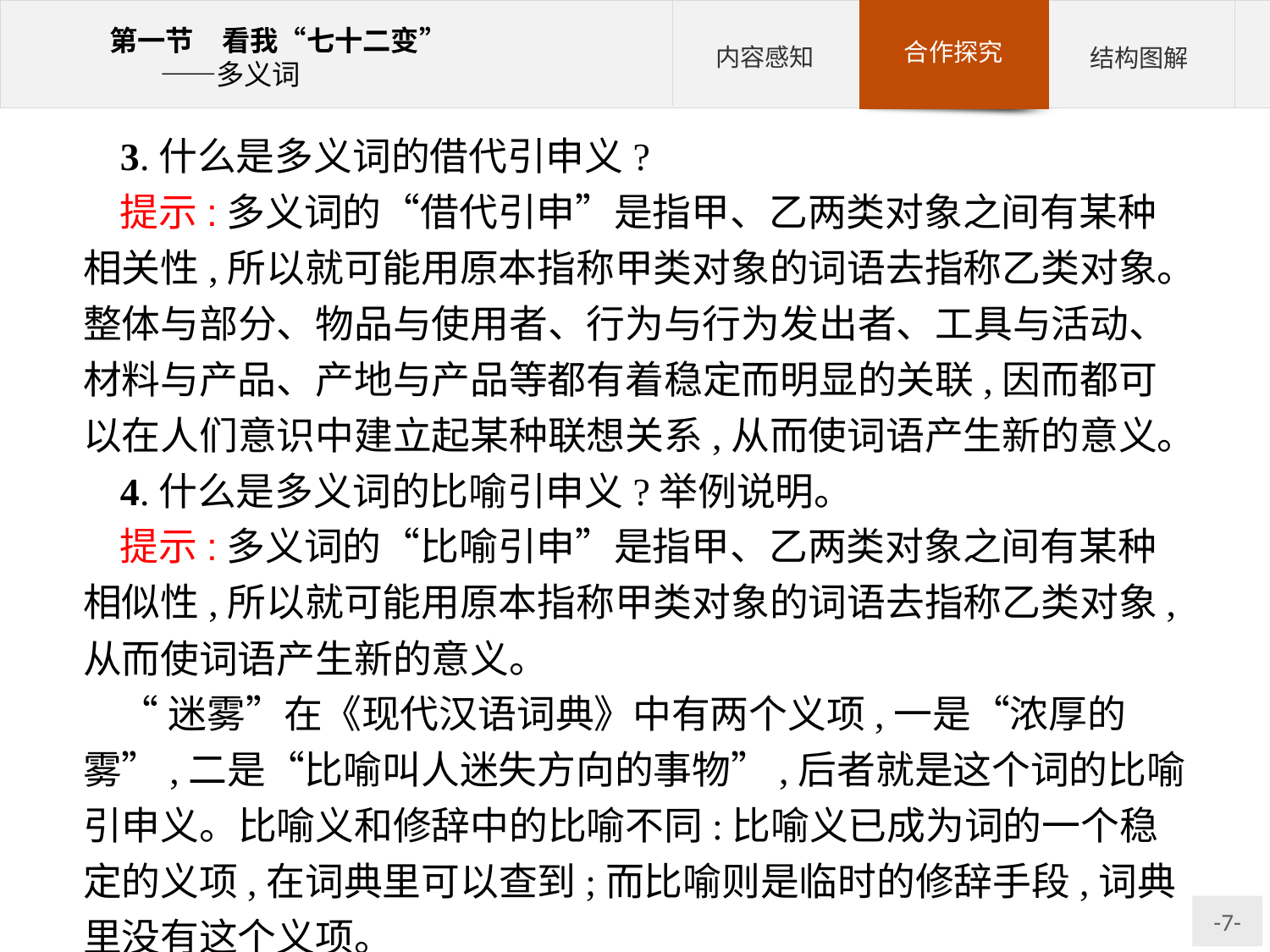

3.什么是多义词的借代引申义?
提示:多义词的“借代引申”是指甲、乙两类对象之间有某种相关性,所以就可能用原本指称甲类对象的词语去指称乙类对象。整体与部分、物品与使用者、行为与行为发出者、工具与活动、材料与产品、产地与产品等都有着稳定而明显的关联,因而都可以在人们意识中建立起某种联想关系,从而使词语产生新的意义。
4.什么是多义词的比喻引申义?举例说明。
提示:多义词的“比喻引申”是指甲、乙两类对象之间有某种相似性,所以就可能用原本指称甲类对象的词语去指称乙类对象,从而使词语产生新的意义。
“迷雾”在《现代汉语词典》中有两个义项,一是“浓厚的雾”,二是“比喻叫人迷失方向的事物”,后者就是这个词的比喻引申义。比喻义和修辞中的比喻不同:比喻义已成为词的一个稳定的义项,在词典里可以查到;而比喻则是临时的修辞手段,词典里没有这个义项。